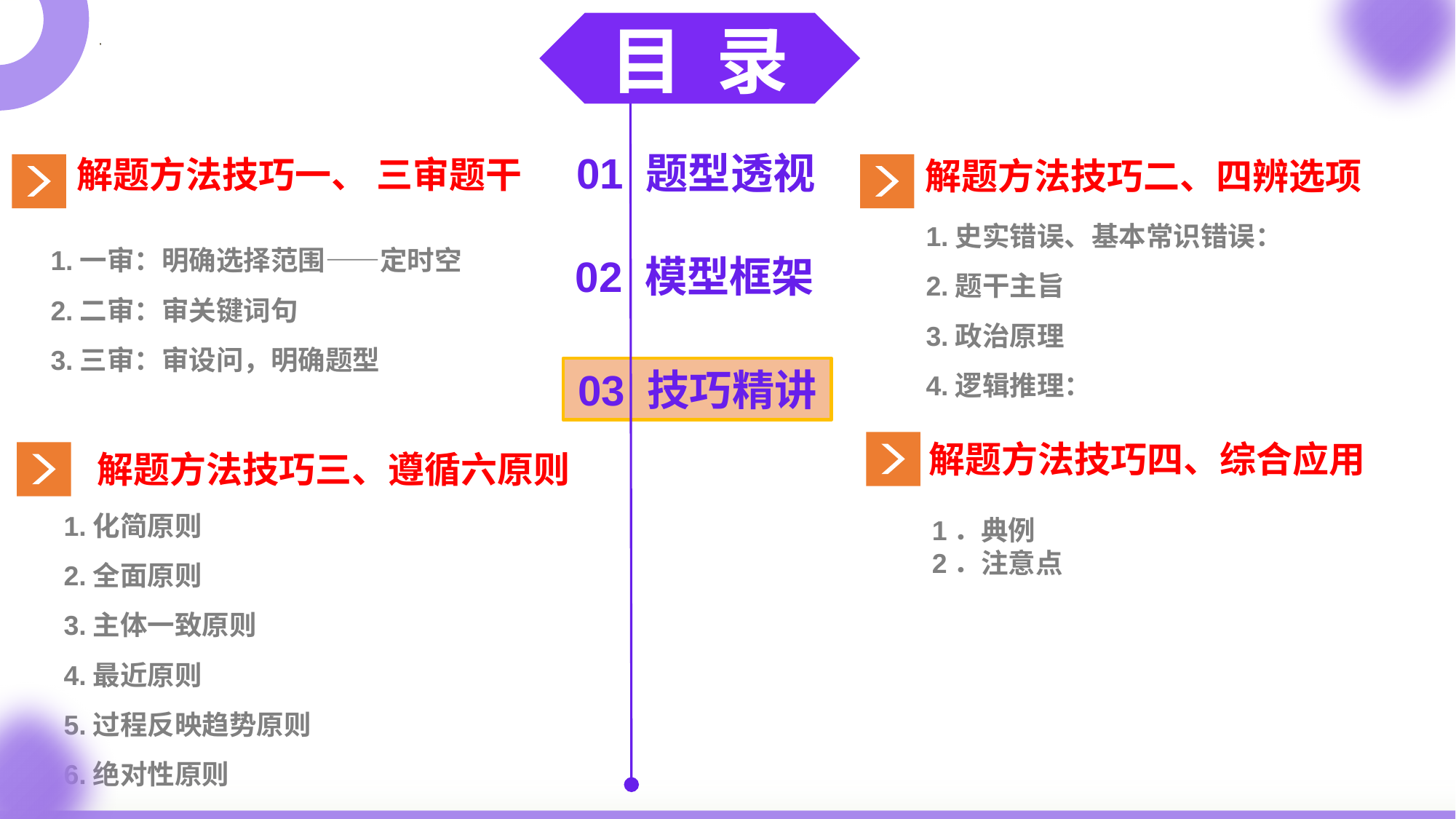

目  录
解题方法技巧一、 三审题干

解题方法技巧二、四辨选项
01 题型透视

1.史实错误、基本常识错误：
2.题干主旨
3.政治原理
4.逻辑推理：
1.一审：明确选择范围——定时空
2.二审：审关键词句
3.三审：审设问，明确题型
02 模型框架
03 技巧精讲
解题方法技巧四、综合应用

解题方法技巧三、遵循六原则

1.化简原则
2.全面原则
3.主体一致原则
4.最近原则
5.过程反映趋势原则
6.绝对性原则
1．典例
2．注意点